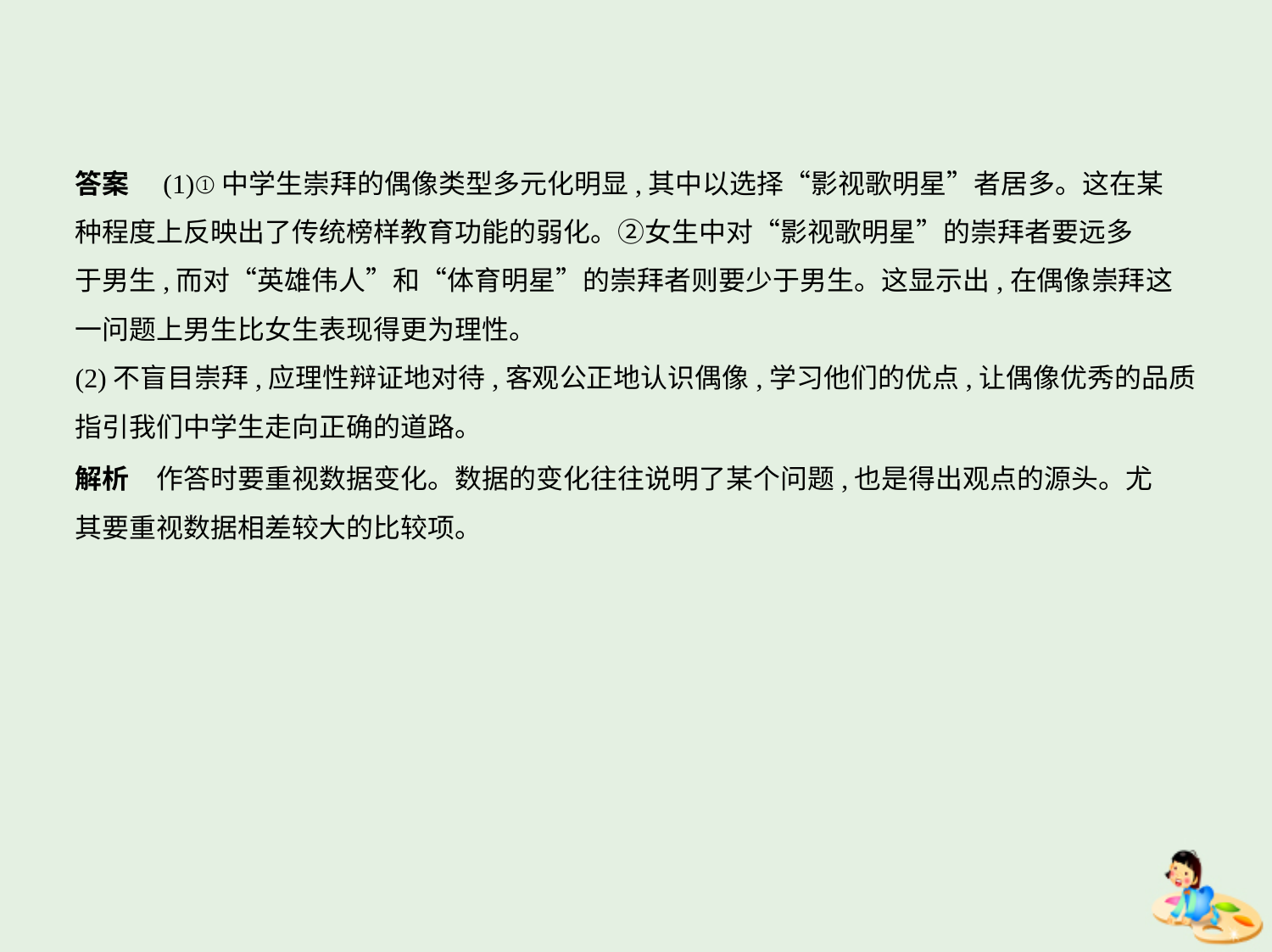

答案　(1)①中学生崇拜的偶像类型多元化明显,其中以选择“影视歌明星”者居多。这在某
种程度上反映出了传统榜样教育功能的弱化。②女生中对“影视歌明星”的崇拜者要远多
于男生,而对“英雄伟人”和“体育明星”的崇拜者则要少于男生。这显示出,在偶像崇拜这
一问题上男生比女生表现得更为理性。
(2)不盲目崇拜,应理性辩证地对待,客观公正地认识偶像,学习他们的优点,让偶像优秀的品质
指引我们中学生走向正确的道路。
解析　作答时要重视数据变化。数据的变化往往说明了某个问题,也是得出观点的源头。尤
其要重视数据相差较大的比较项。